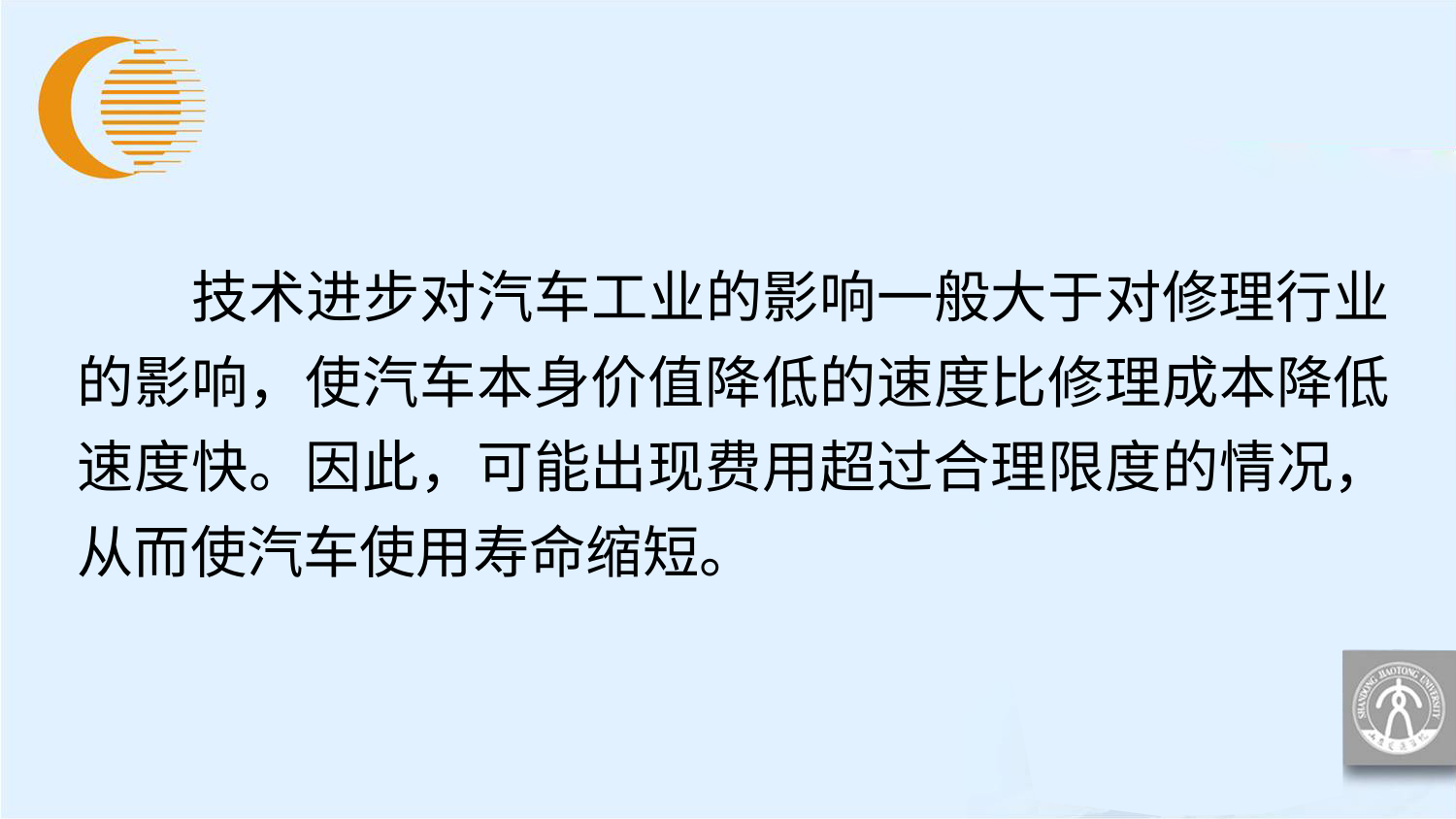

技术进步对汽车工业的影响一般大于对修理行业的影响，使汽车本身价值降低的速度比修理成本降低速度快。因此，可能出现费用超过合理限度的情况，从而使汽车使用寿命缩短。